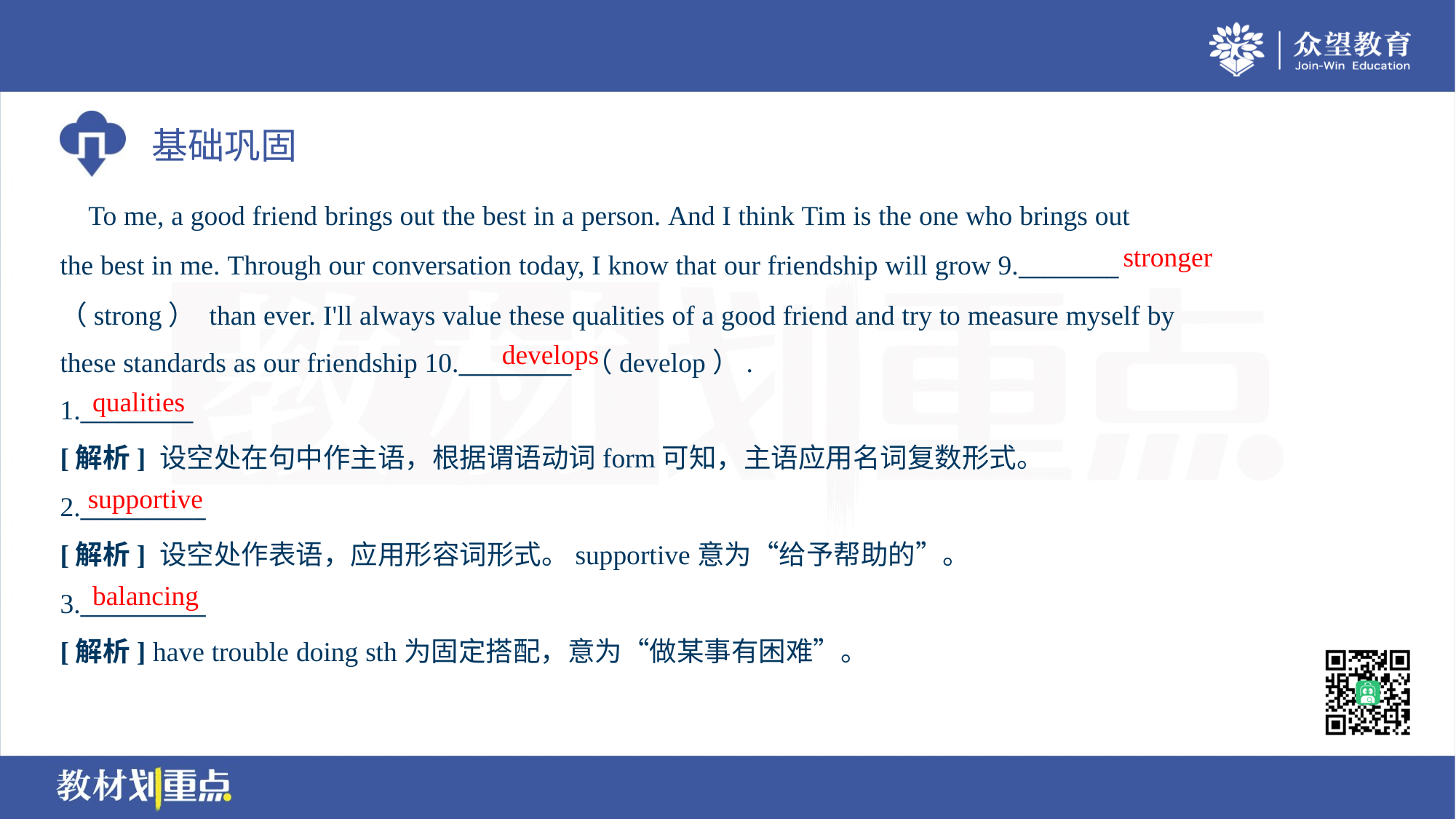

To me, a good friend brings out the best in a person. And I think Tim is the one who brings out
the best in me. Through our conversation today, I know that our friendship will grow 9.________
（strong） than ever. I'll always value these qualities of a good friend and try to measure myself by
these standards as our friendship 10._________ （develop）.
stronger
develops
qualities
1._________
[解析] 设空处在句中作主语，根据谓语动词form可知，主语应用名词复数形式。
supportive
2.__________
[解析] 设空处作表语，应用形容词形式。supportive意为“给予帮助的”。
balancing
3.__________
[解析] have trouble doing sth为固定搭配，意为“做某事有困难”。